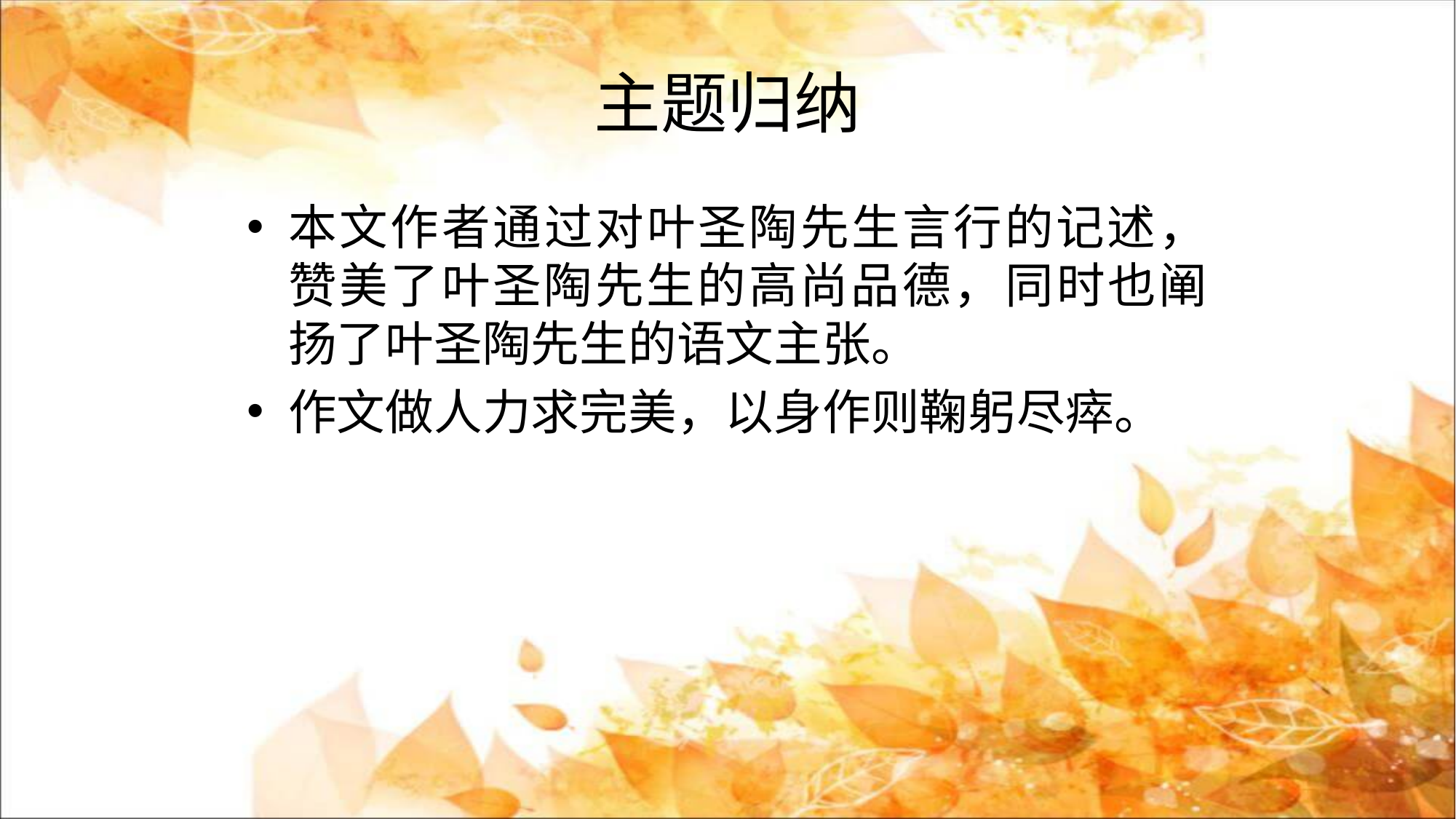

# 主题归纳
本文作者通过对叶圣陶先生言行的记述，赞美了叶圣陶先生的高尚品德，同时也阐扬了叶圣陶先生的语文主张。
作文做人力求完美，以身作则鞠躬尽瘁。